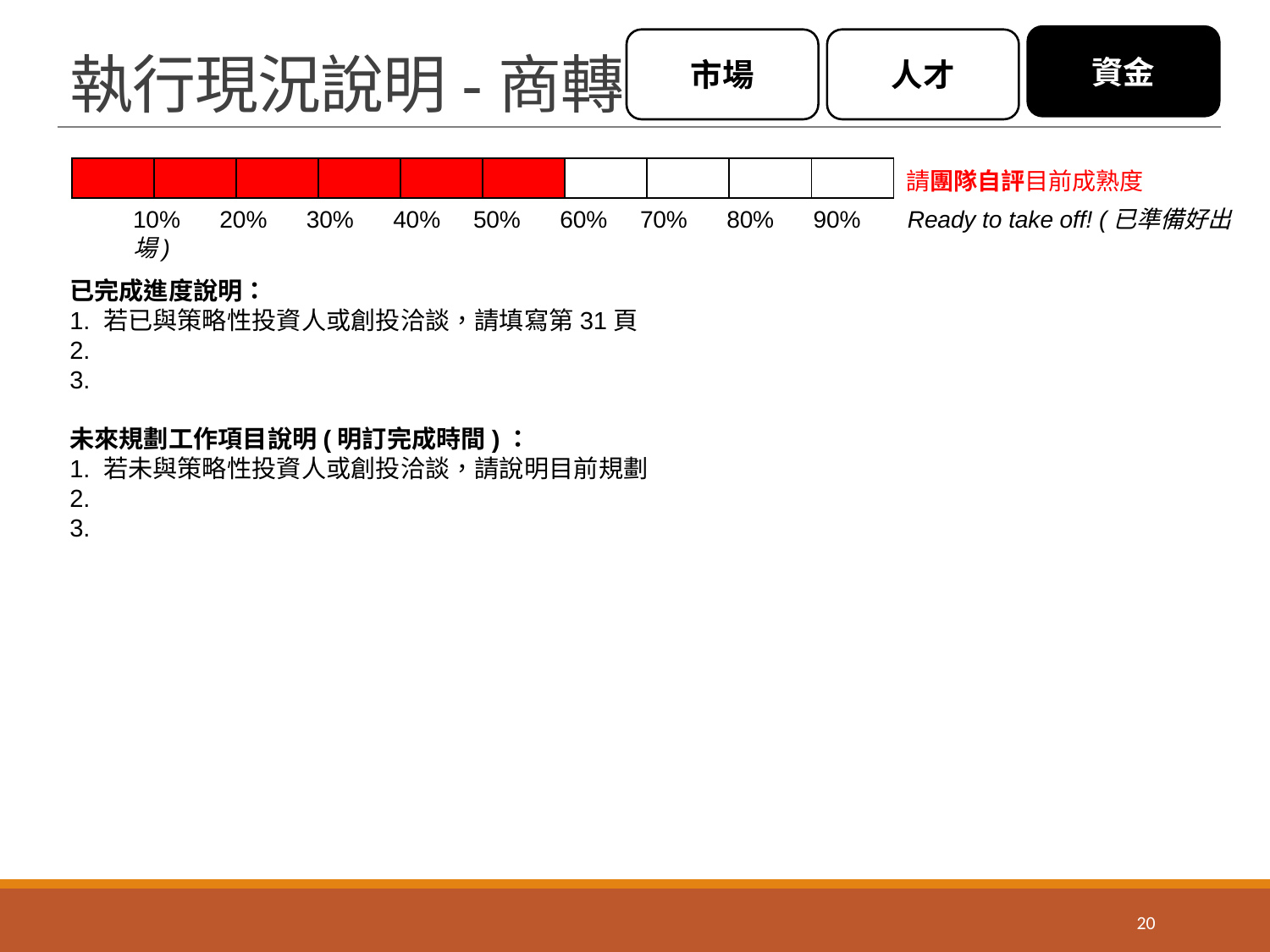

資金
市場
人才
# 執行現況說明-商轉
|  |  |  |  |  |  |  |  |  |  |
| --- | --- | --- | --- | --- | --- | --- | --- | --- | --- |
請團隊自評目前成熟度
10%      20%      30%      40%     50%      60%     70%      80%      90%       Ready to take off! (已準備好出場)
已完成進度說明：
1. 若已與策略性投資人或創投洽談，請填寫第31頁
2.
3.

未來規劃工作項目說明(明訂完成時間)：
1. 若未與策略性投資人或創投洽談，請說明目前規劃
2.
3.

20